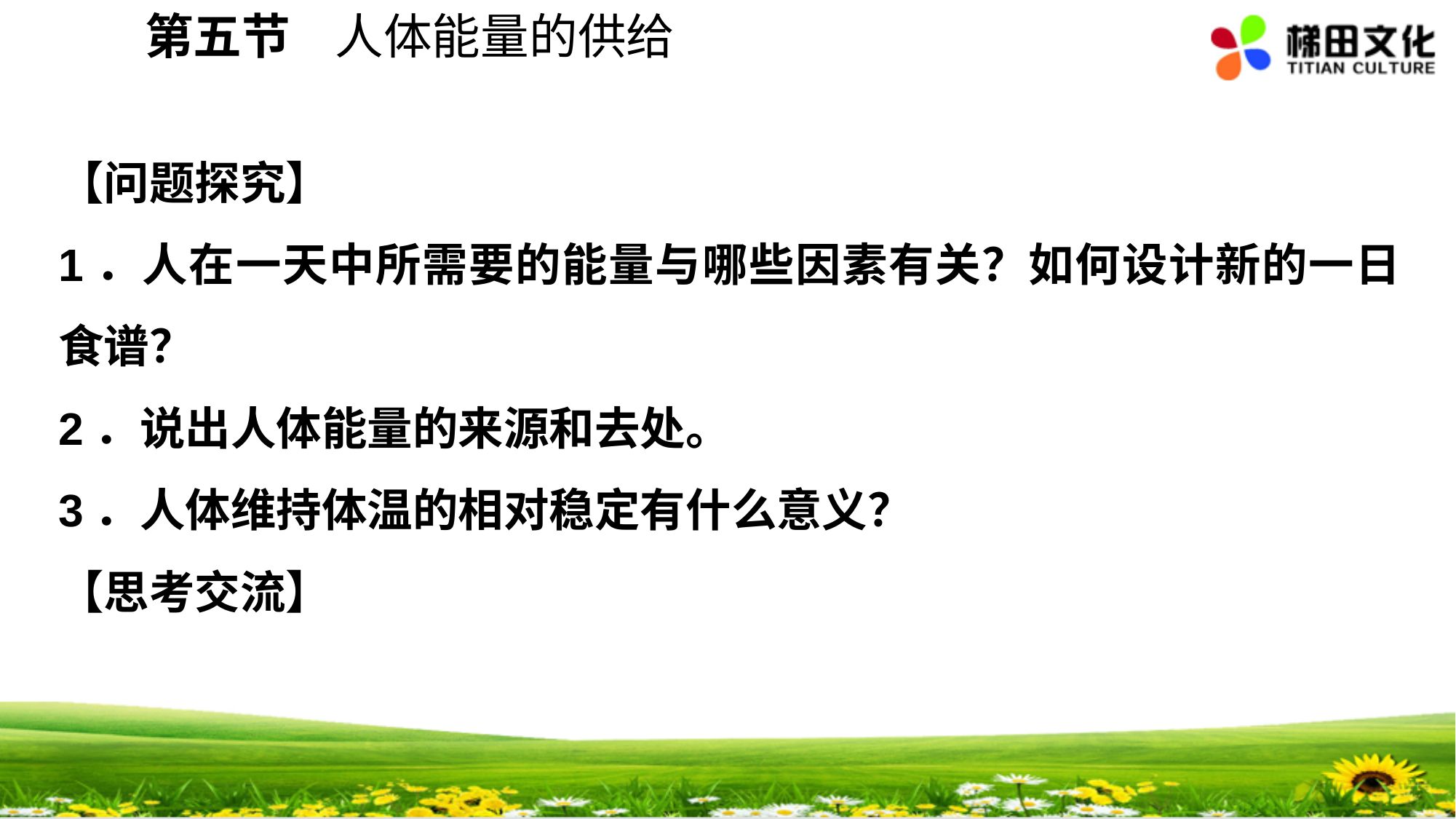

第五节    人体能量的供给
【问题探究】
1．人在一天中所需要的能量与哪些因素有关？如何设计新的一日食谱？
2．说出人体能量的来源和去处。
3．人体维持体温的相对稳定有什么意义？
【思考交流】